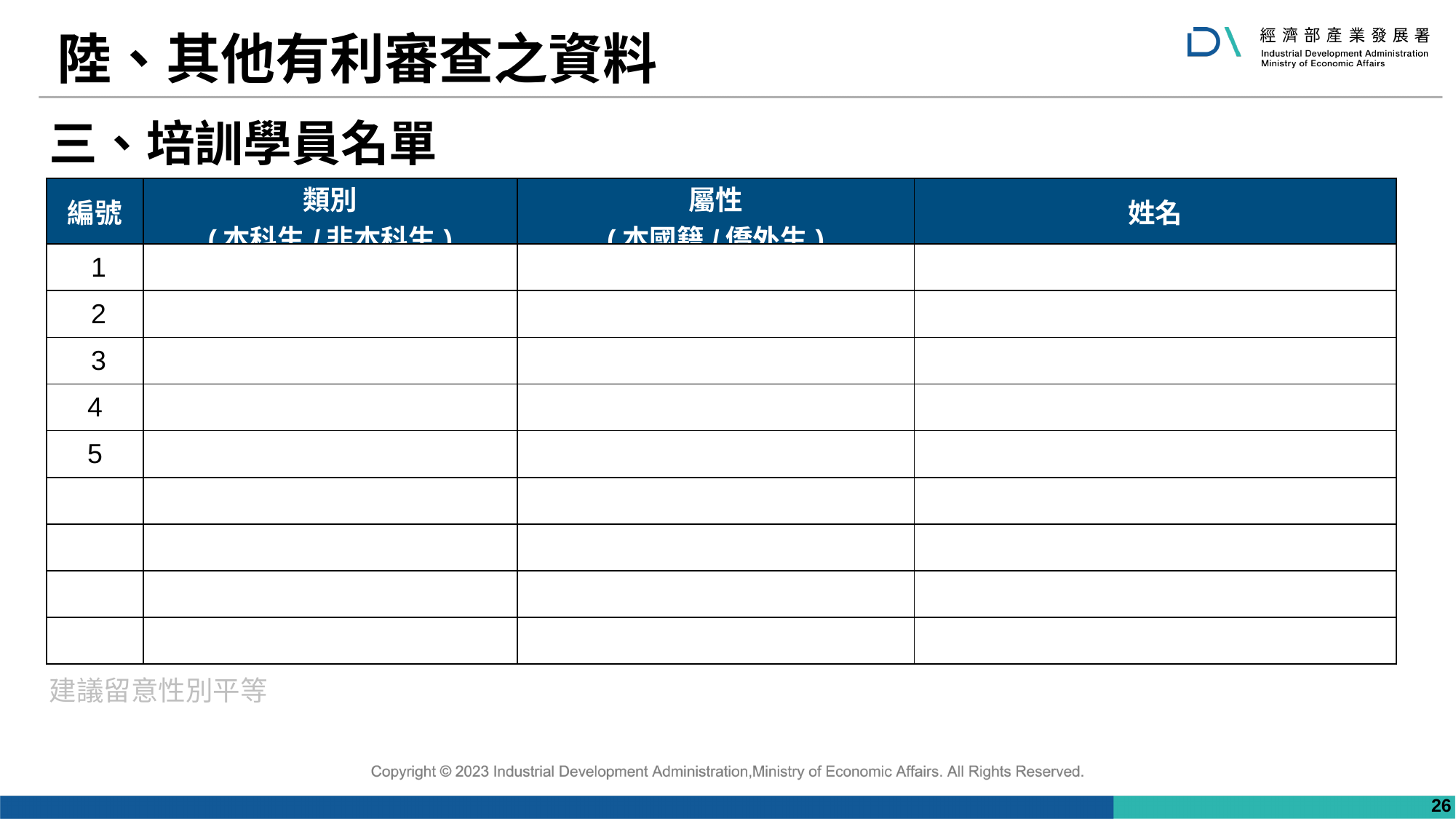

# 陸、其他有利審查之資料
三、培訓學員名單
| 編號 | 類別 (本科生/非本科生) | 屬性 (本國籍/僑外生) | 姓名 |
| --- | --- | --- | --- |
| 1 |  |  |  |
| 2 |  |  |  |
| 3 |  |  |  |
| 4 |  |  |  |
| 5 |  |  |  |
|  |  |  |  |
|  |  |  |  |
|  |  |  |  |
|  |  |  |  |
建議留意性別平等
26